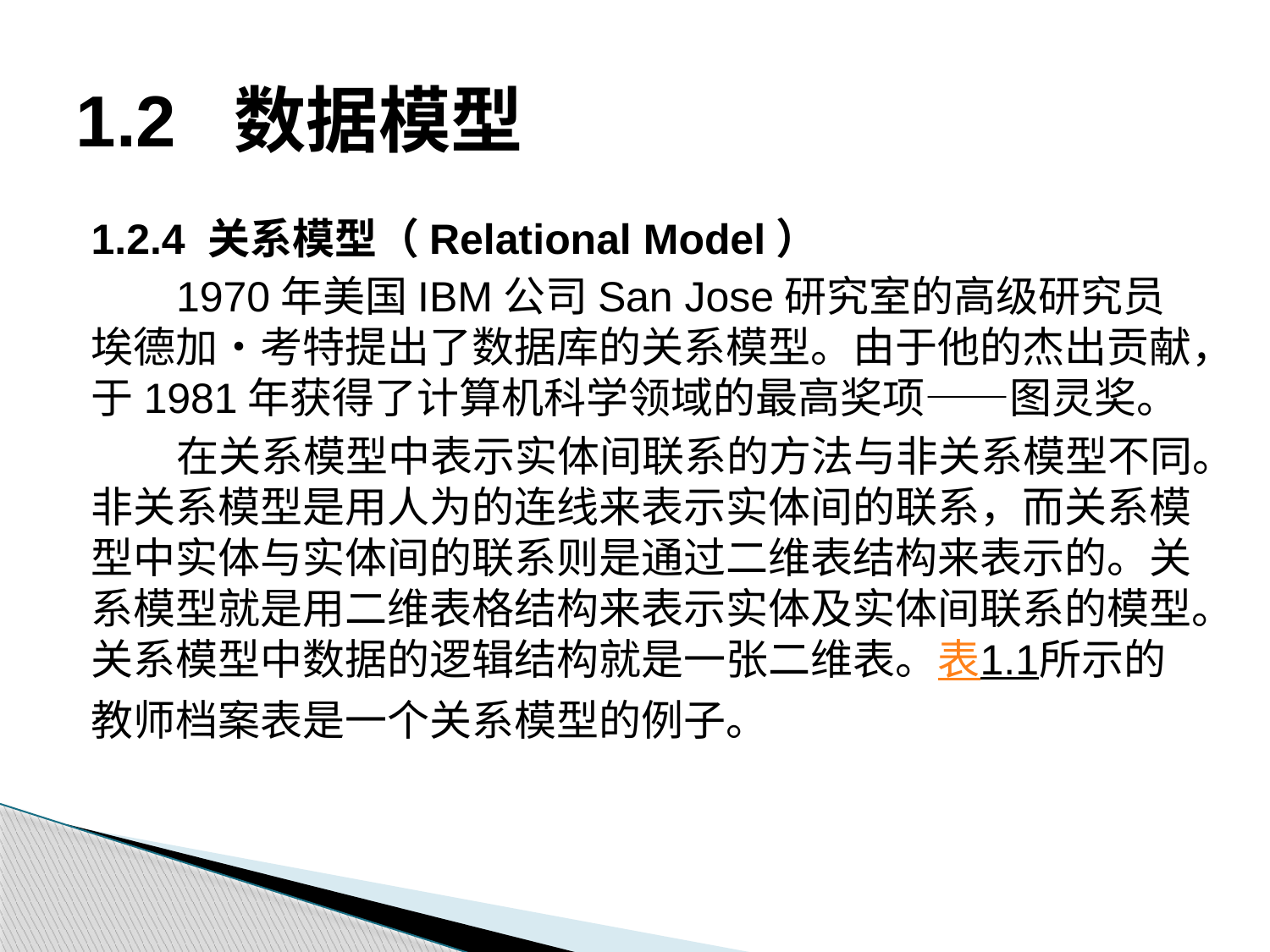

# 1.2  数据模型
1.2.4 关系模型（Relational Model）
1970年美国IBM公司San Jose研究室的高级研究员埃德加•考特提出了数据库的关系模型。由于他的杰出贡献，于1981年获得了计算机科学领域的最高奖项——图灵奖。
在关系模型中表示实体间联系的方法与非关系模型不同。非关系模型是用人为的连线来表示实体间的联系，而关系模型中实体与实体间的联系则是通过二维表结构来表示的。关系模型就是用二维表格结构来表示实体及实体间联系的模型。关系模型中数据的逻辑结构就是一张二维表。表1.1所示的教师档案表是一个关系模型的例子。